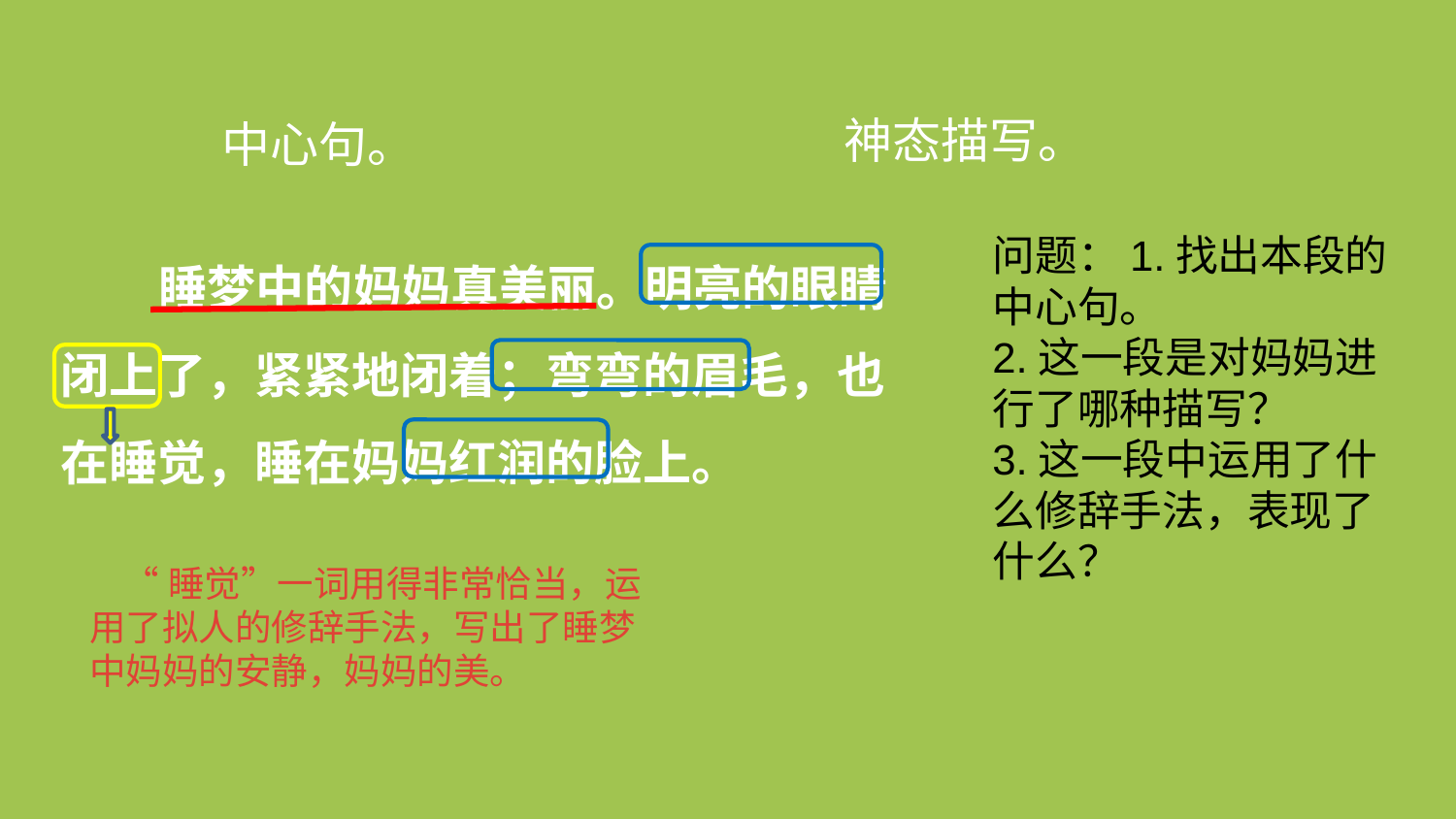

神态描写。
中心句。
        睡梦中的妈妈真美丽。明亮的眼睛闭上了，紧紧地闭着；弯弯的眉毛，也在睡觉，睡在妈妈红润的脸上。
问题：1.找出本段的中心句。
2.这一段是对妈妈进行了哪种描写？
3.这一段中运用了什么修辞手法，表现了什么？

    “睡觉”一词用得非常恰当，运用了拟人的修辞手法，写出了睡梦中妈妈的安静，妈妈的美。